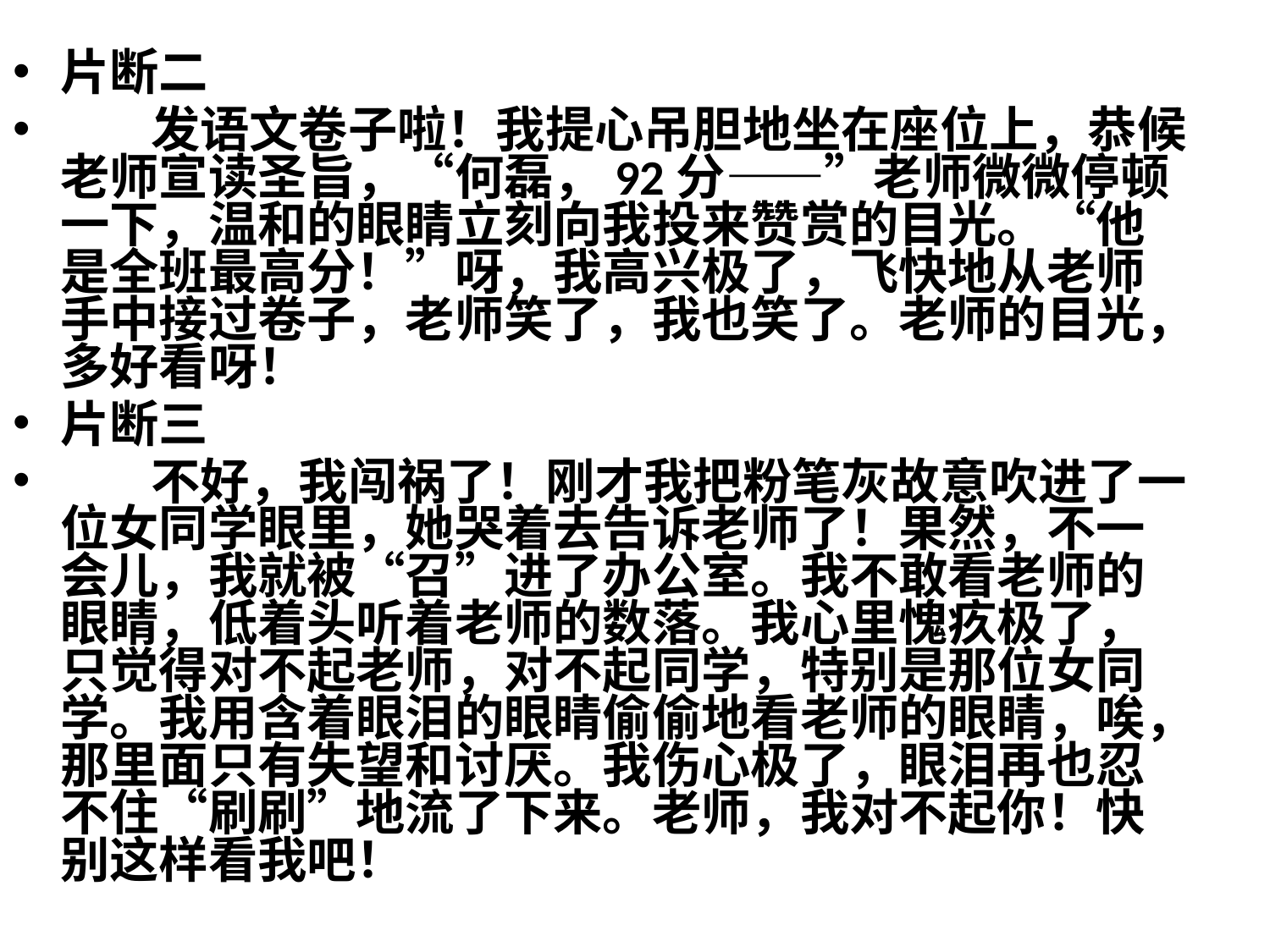

片断二
       发语文卷子啦！我提心吊胆地坐在座位上，恭候老师宣读圣旨，“何磊，92分——”老师微微停顿一下，温和的眼睛立刻向我投来赞赏的目光。“他是全班最高分！”呀，我高兴极了，飞快地从老师手中接过卷子，老师笑了，我也笑了。老师的目光，多好看呀！
片断三
       不好，我闯祸了！刚才我把粉笔灰故意吹进了一位女同学眼里，她哭着去告诉老师了！果然，不一会儿，我就被“召”进了办公室。我不敢看老师的眼睛，低着头听着老师的数落。我心里愧疚极了，只觉得对不起老师，对不起同学，特别是那位女同学。我用含着眼泪的眼睛偷偷地看老师的眼睛，唉，那里面只有失望和讨厌。我伤心极了，眼泪再也忍不住“刷刷”地流了下来。老师，我对不起你！快别这样看我吧！